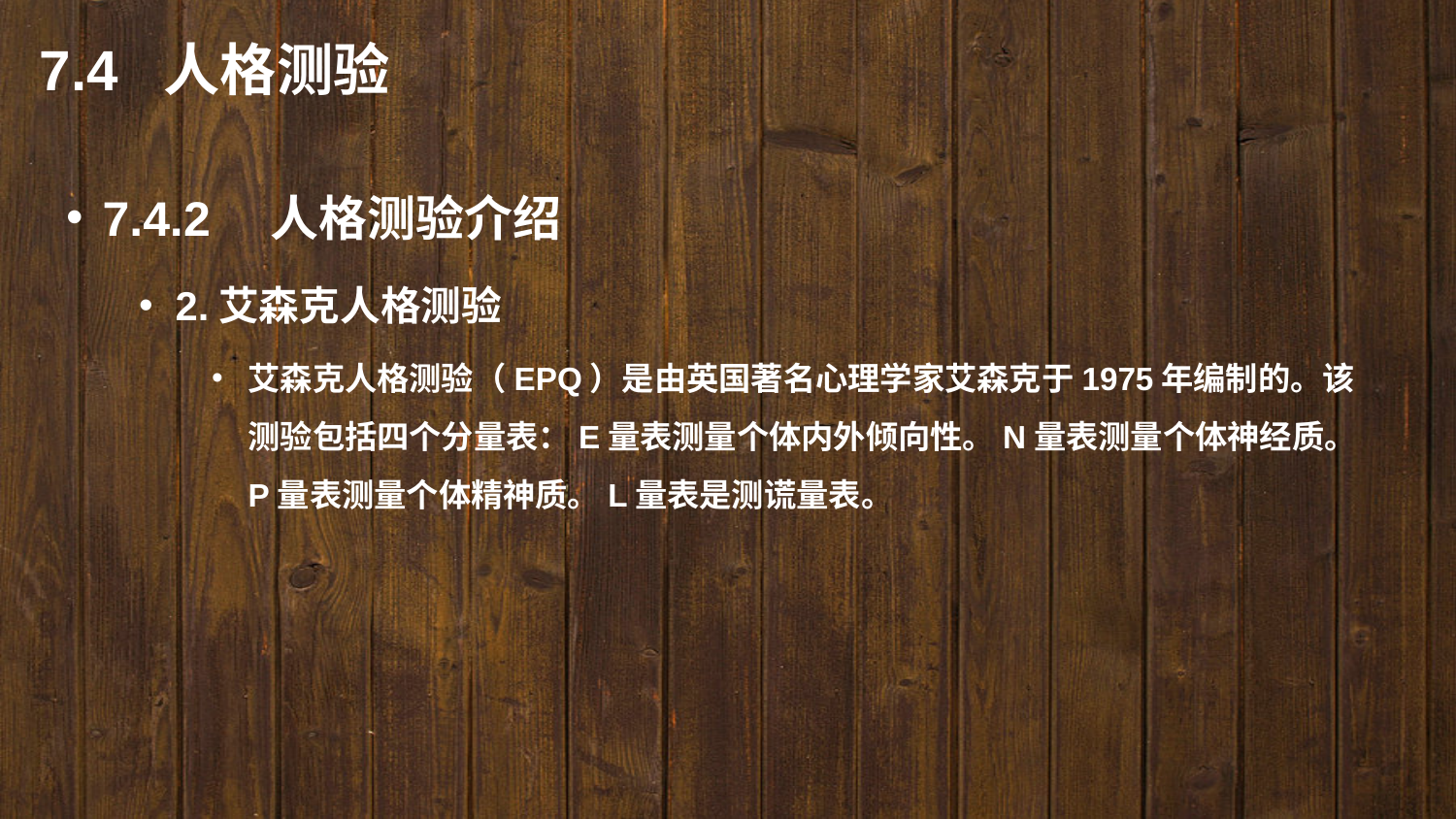

7.4  人格测验
7.4.2　人格测验介绍
2.艾森克人格测验
艾森克人格测验（EPQ）是由英国著名心理学家艾森克于1975年编制的。该测验包括四个分量表：E量表测量个体内外倾向性。N量表测量个体神经质。P量表测量个体精神质。L量表是测谎量表。